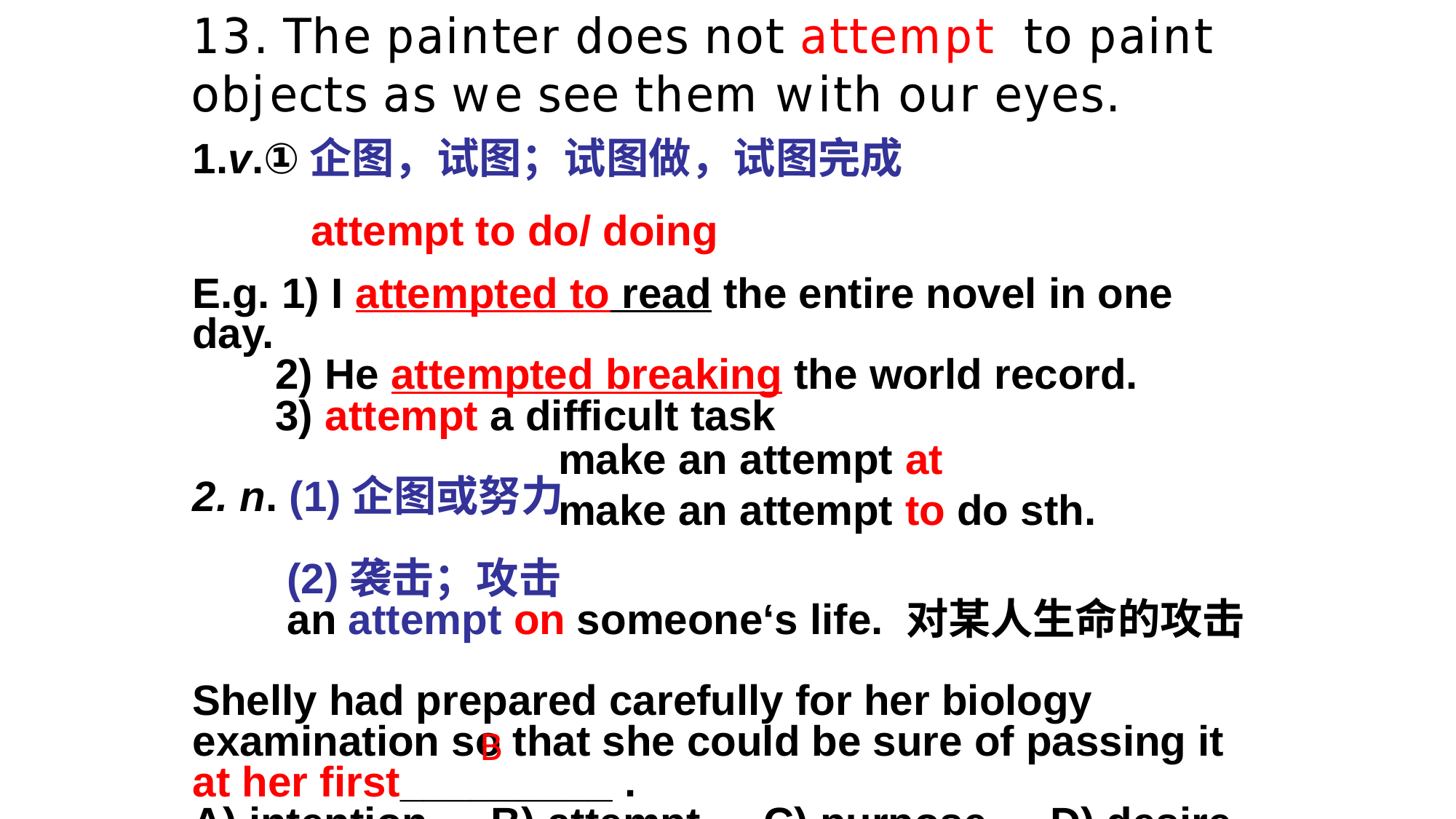

13. The painter does not attempt  to paint   objects as we see them with our eyes.
1.v.①企图，试图；试图做，试图完成
          attempt to do/ doing
E.g. 1) I attempted to read the entire novel in one day.
       2) He attempted breaking the world record.
       3) attempt a difficult task

2. n. (1)企图或努力

        (2)袭击；攻击
        an attempt on someone‘s life. 对某人生命的攻击

Shelly had prepared carefully for her biology examination so that she could be sure of passing it at her first_________ .
A) intention　B) attempt　C) purpose　D) desire
make an attempt at
make an attempt to do sth.
B